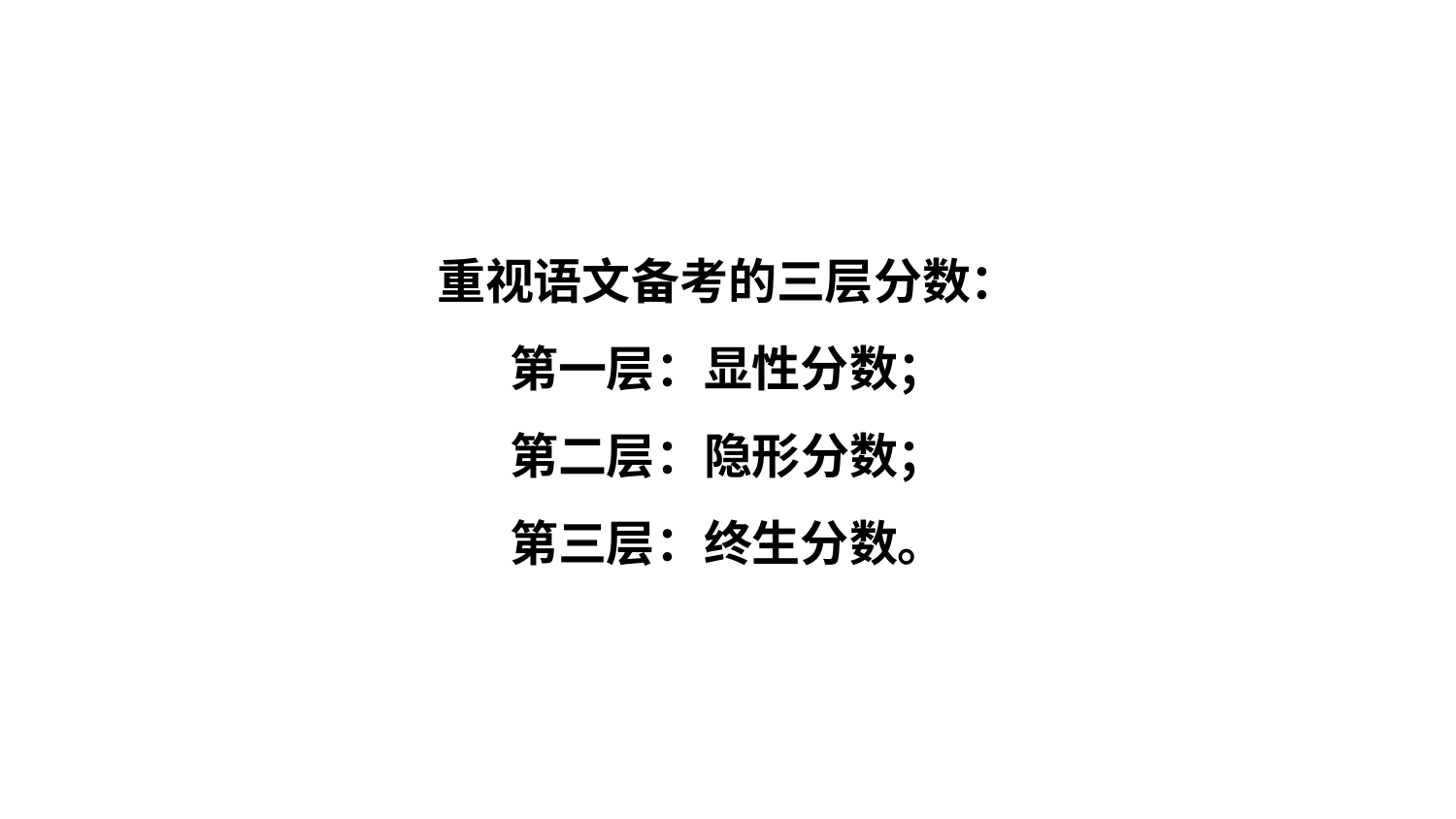

重视语文备考的三层分数：
第一层：显性分数；
第二层：隐形分数；
第三层：终生分数。